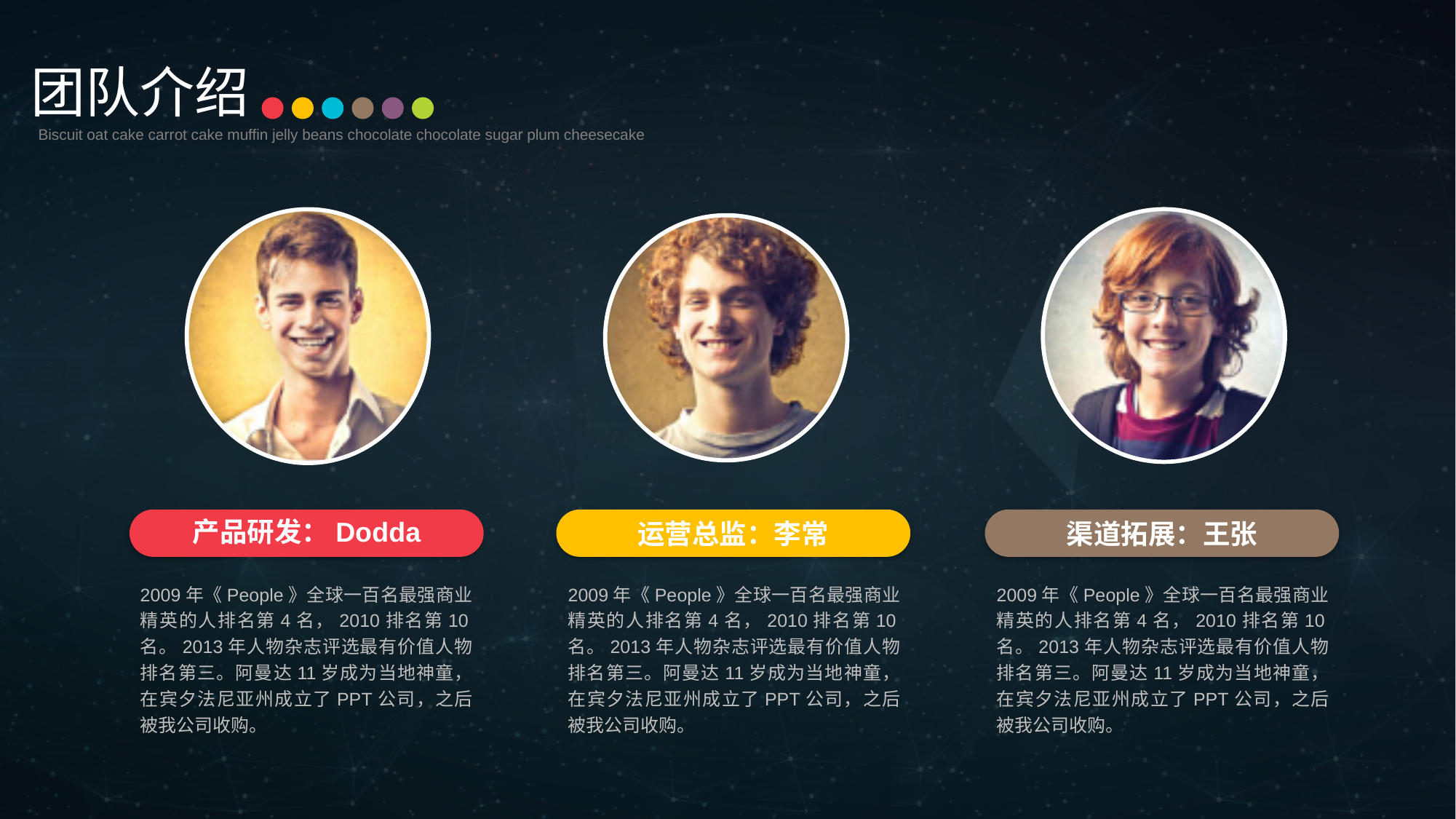

团队介绍

Biscuit oat cake carrot cake muffin jelly beans chocolate chocolate sugar plum cheesecake

产品研发：Dodda
2009年《People》全球一百名最强商业精英的人排名第4名，2010排名第10名。2013年人物杂志评选最有价值人物排名第三。阿曼达11岁成为当地神童，在宾夕法尼亚州成立了PPT公司，之后被我公司收购。

渠道拓展：王张
2009年《People》全球一百名最强商业精英的人排名第4名，2010排名第10名。2013年人物杂志评选最有价值人物排名第三。阿曼达11岁成为当地神童，在宾夕法尼亚州成立了PPT公司，之后被我公司收购。

运营总监：李常
2009年《People》全球一百名最强商业精英的人排名第4名，2010排名第10名。2013年人物杂志评选最有价值人物排名第三。阿曼达11岁成为当地神童，在宾夕法尼亚州成立了PPT公司，之后被我公司收购。